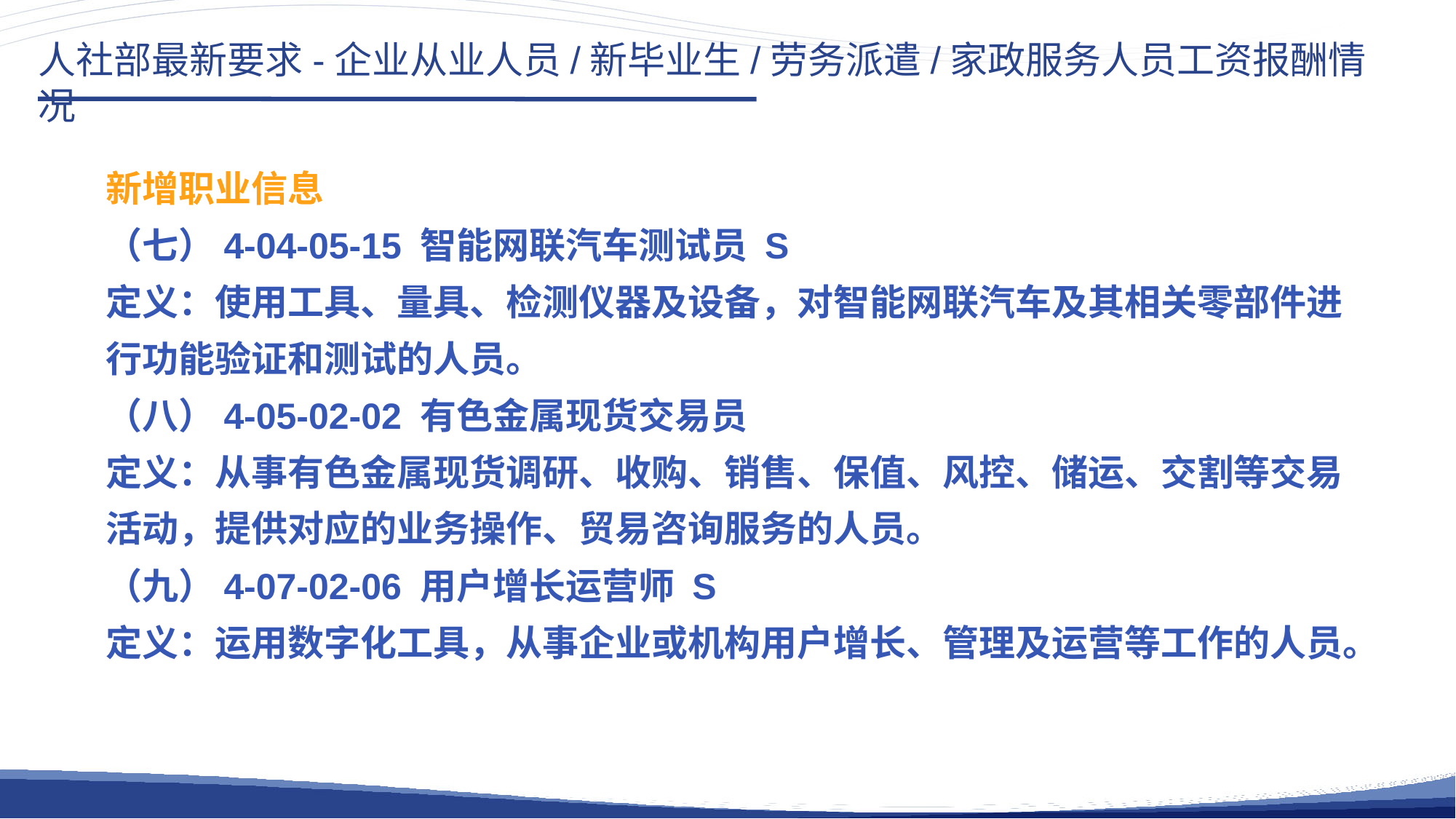

人社部最新要求-企业从业人员/新毕业生/劳务派遣/家政服务人员工资报酬情况
新增职业信息
（七）4-04-05-15 智能网联汽车测试员 S
定义：使用工具、量具、检测仪器及设备，对智能网联汽车及其相关零部件进行功能验证和测试的人员。
（八）4-05-02-02 有色金属现货交易员
定义：从事有色金属现货调研、收购、销售、保值、风控、储运、交割等交易活动，提供对应的业务操作、贸易咨询服务的人员。
（九）4-07-02-06 用户增长运营师 S
定义：运用数字化工具，从事企业或机构用户增长、管理及运营等工作的人员。